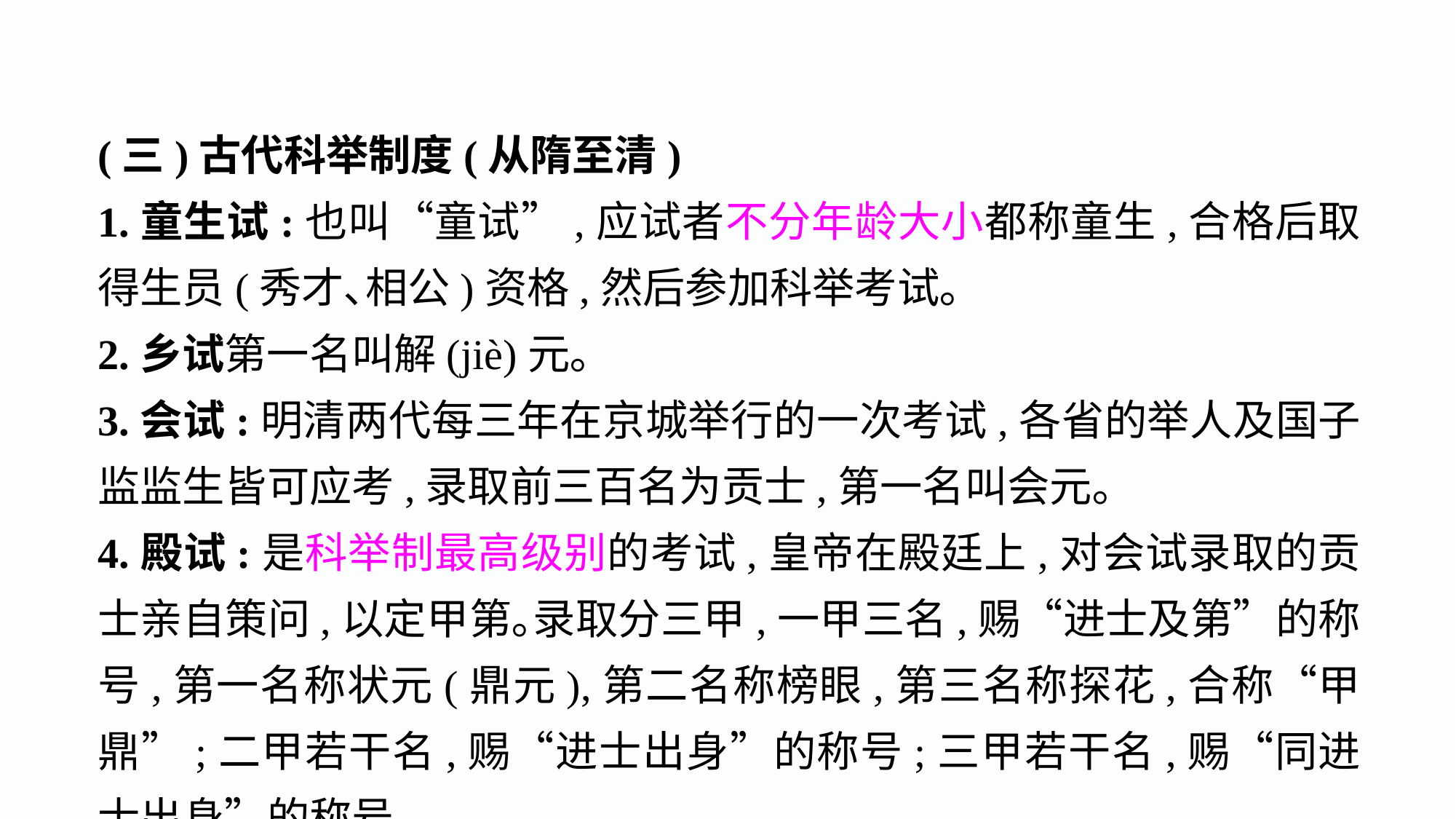

(三)古代科举制度(从隋至清)
1.童生试:也叫“童试”,应试者不分年龄大小都称童生,合格后取得生员(秀才､相公)资格,然后参加科举考试｡
2.乡试第一名叫解(jiè)元｡
3.会试:明清两代每三年在京城举行的一次考试,各省的举人及国子监监生皆可应考,录取前三百名为贡士,第一名叫会元｡
4.殿试:是科举制最高级别的考试,皇帝在殿廷上,对会试录取的贡士亲自策问,以定甲第｡录取分三甲,一甲三名,赐“进士及第”的称号,第一名称状元(鼎元),第二名称榜眼,第三名称探花,合称“甲鼎”;二甲若干名,赐“进士出身”的称号;三甲若干名,赐“同进士出身”的称号｡